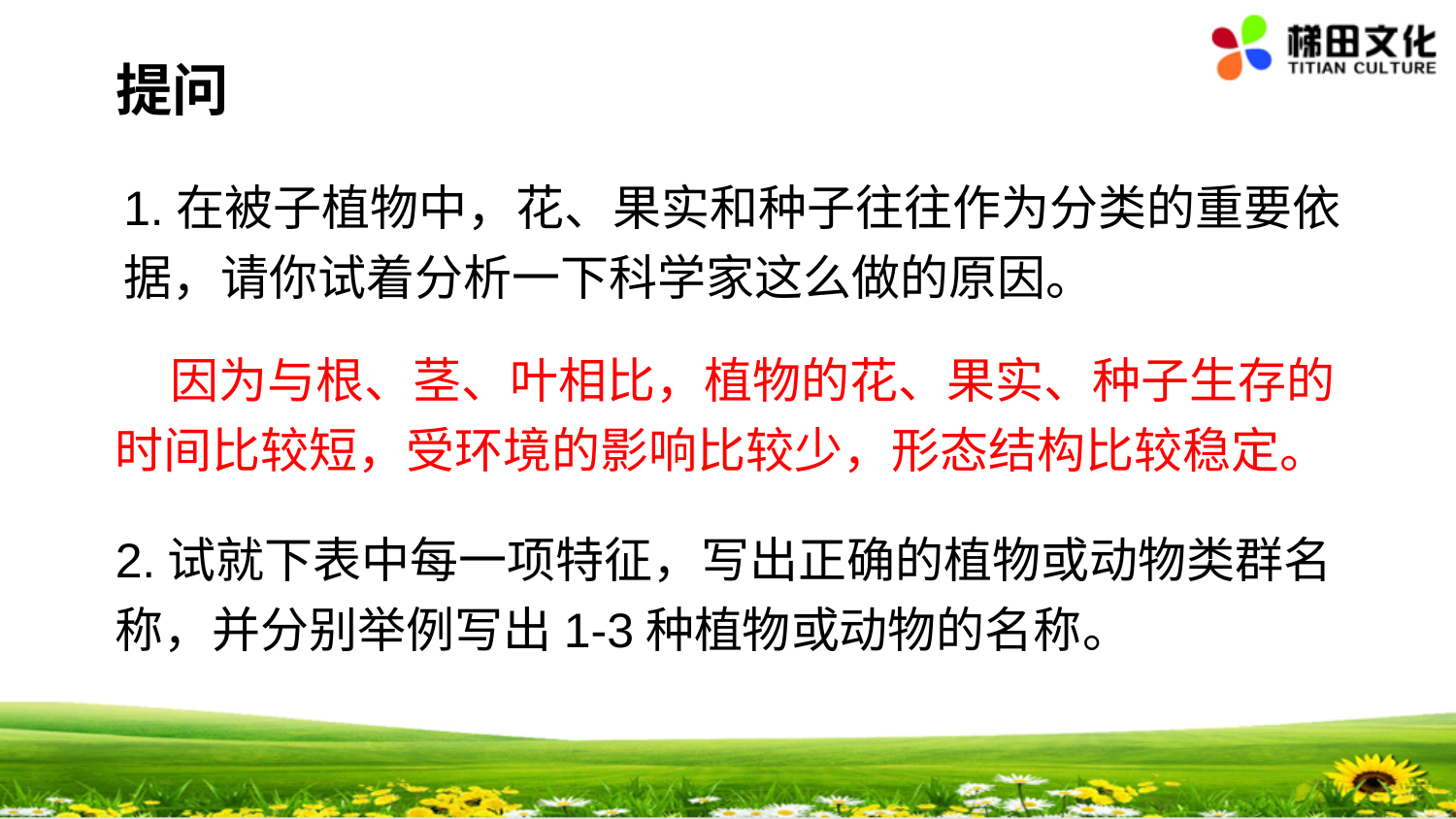

#
提问
1.在被子植物中，花、果实和种子往往作为分类的重要依据，请你试着分析一下科学家这么做的原因。
    因为与根、茎、叶相比，植物的花、果实、种子生存的时间比较短，受环境的影响比较少，形态结构比较稳定。
2.试就下表中每一项特征，写出正确的植物或动物类群名称，并分别举例写出1-3种植物或动物的名称。